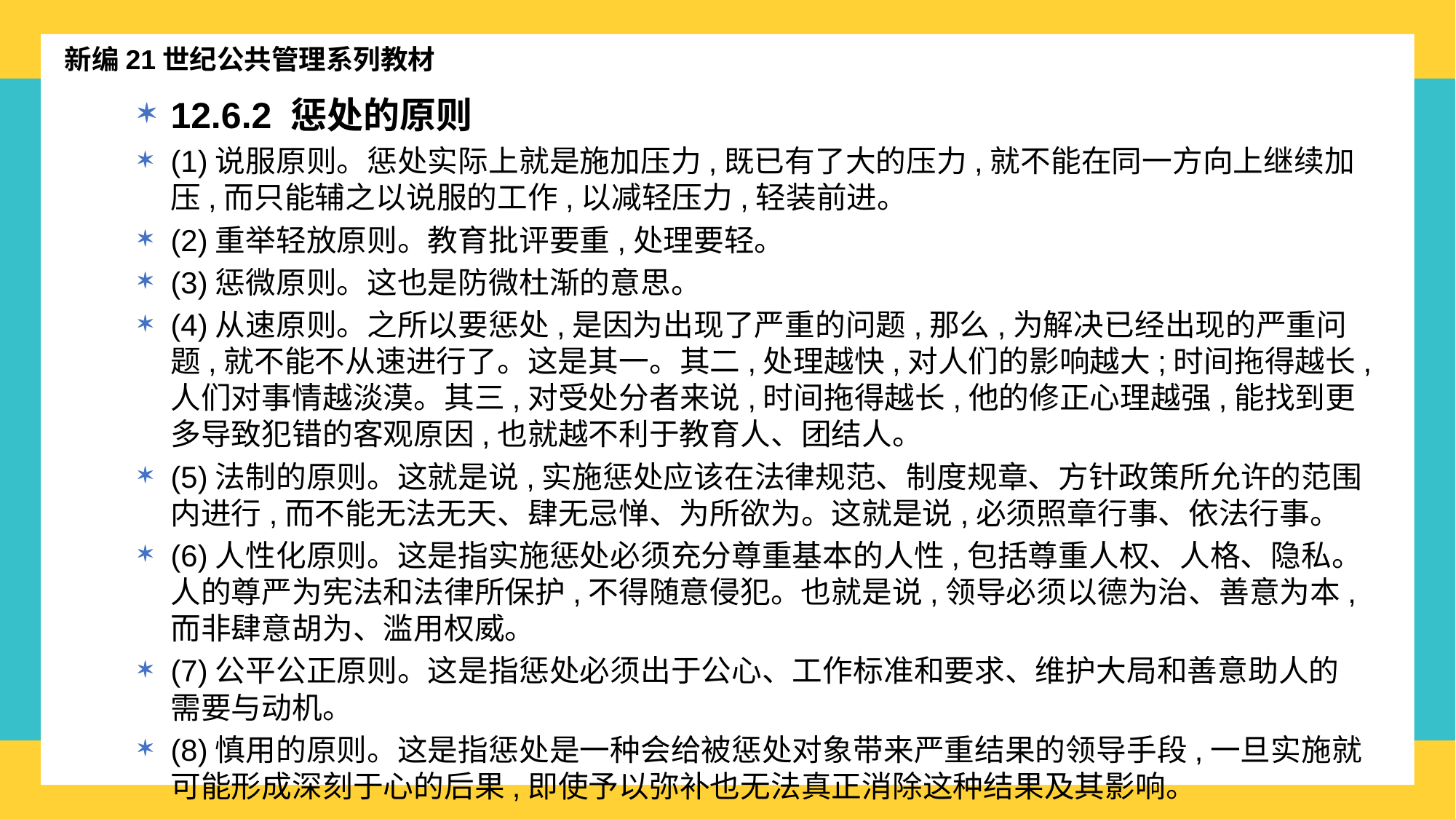

新编21世纪公共管理系列教材
12.6.2 惩处的原则
(1)说服原则。惩处实际上就是施加压力,既已有了大的压力,就不能在同一方向上继续加压,而只能辅之以说服的工作,以减轻压力,轻装前进。
(2)重举轻放原则。教育批评要重,处理要轻。
(3)惩微原则。这也是防微杜渐的意思。
(4)从速原则。之所以要惩处,是因为出现了严重的问题,那么,为解决已经出现的严重问题,就不能不从速进行了。这是其一。其二,处理越快,对人们的影响越大;时间拖得越长,人们对事情越淡漠。其三,对受处分者来说,时间拖得越长,他的修正心理越强,能找到更多导致犯错的客观原因,也就越不利于教育人、团结人。
(5)法制的原则。这就是说,实施惩处应该在法律规范、制度规章、方针政策所允许的范围内进行,而不能无法无天、肆无忌惮、为所欲为。这就是说,必须照章行事、依法行事。
(6)人性化原则。这是指实施惩处必须充分尊重基本的人性,包括尊重人权、人格、隐私。人的尊严为宪法和法律所保护,不得随意侵犯。也就是说,领导必须以德为治、善意为本,而非肆意胡为、滥用权威。
(7)公平公正原则。这是指惩处必须出于公心、工作标准和要求、维护大局和善意助人的需要与动机。
(8)慎用的原则。这是指惩处是一种会给被惩处对象带来严重结果的领导手段,一旦实施就可能形成深刻于心的后果,即使予以弥补也无法真正消除这种结果及其影响。